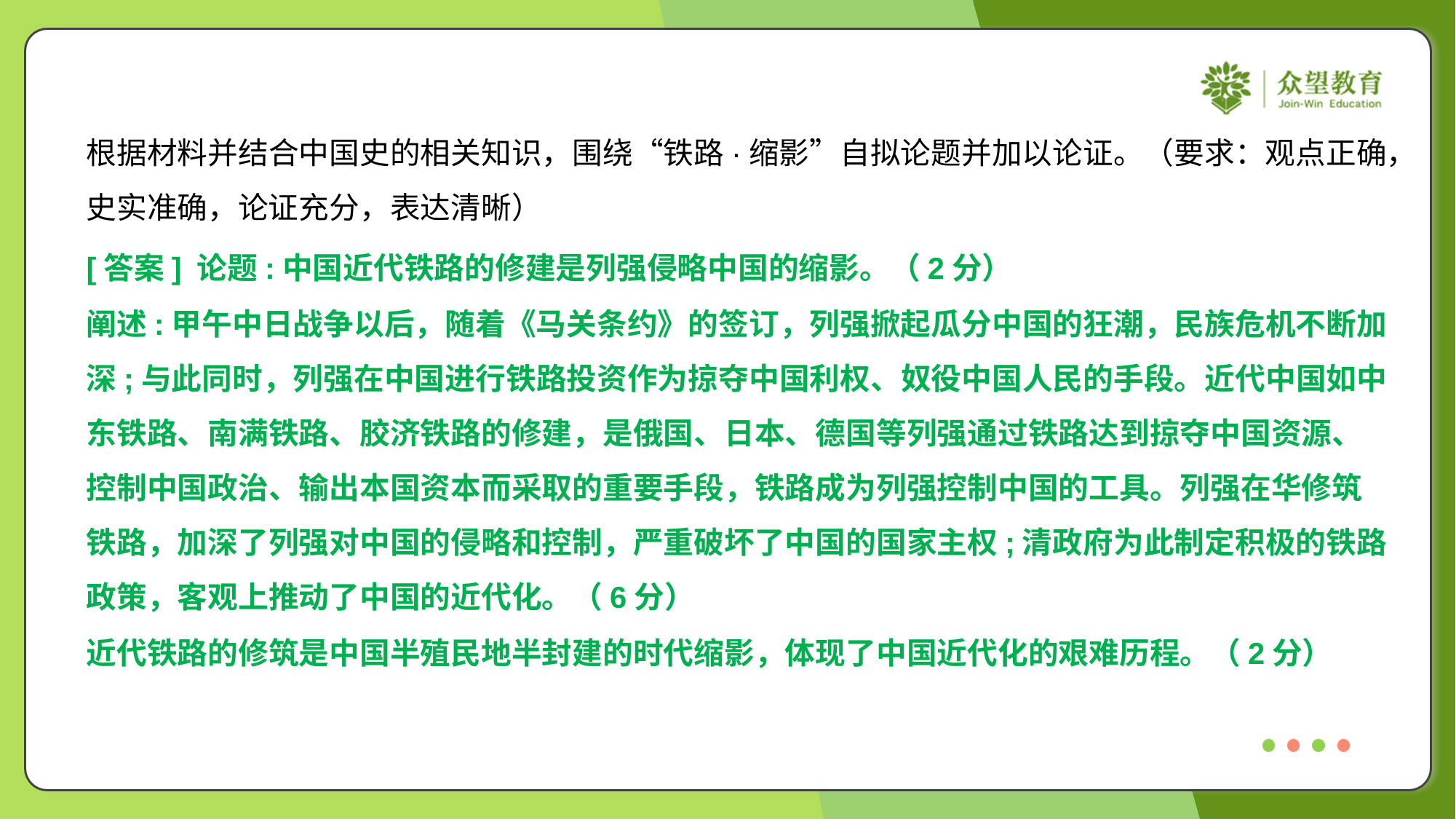

根据材料并结合中国史的相关知识，围绕“铁路·缩影”自拟论题并加以论证。（要求：观点正确，
史实准确，论证充分，表达清晰）
[答案] 论题:中国近代铁路的修建是列强侵略中国的缩影。（2分）
阐述:甲午中日战争以后，随着《马关条约》的签订，列强掀起瓜分中国的狂潮，民族危机不断加
深;与此同时，列强在中国进行铁路投资作为掠夺中国利权、奴役中国人民的手段。近代中国如中
东铁路、南满铁路、胶济铁路的修建，是俄国、日本、德国等列强通过铁路达到掠夺中国资源、
控制中国政治、输出本国资本而采取的重要手段，铁路成为列强控制中国的工具。列强在华修筑
铁路，加深了列强对中国的侵略和控制，严重破坏了中国的国家主权;清政府为此制定积极的铁路
政策，客观上推动了中国的近代化。（6分）
近代铁路的修筑是中国半殖民地半封建的时代缩影，体现了中国近代化的艰难历程。（2分）